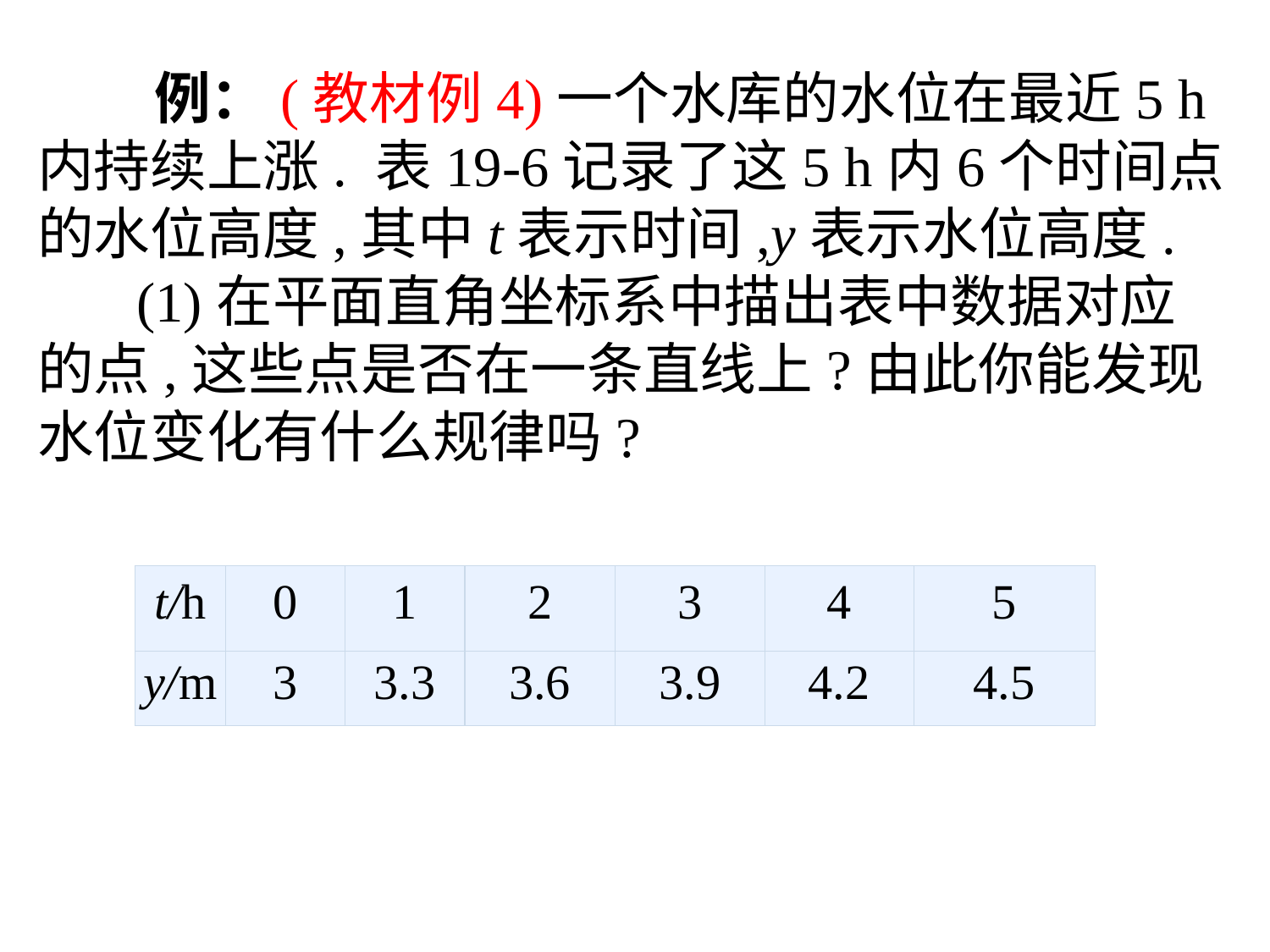

例：(教材例4)一个水库的水位在最近5 h内持续上涨. 表19-6记录了这5 h内6个时间点的水位高度,其中t表示时间,y表示水位高度.
       (1)在平面直角坐标系中描出表中数据对应的点,这些点是否在一条直线上?由此你能发现水位变化有什么规律吗?
| t/h | 0 | 1 | 2 | 3 | 4 | 5 |
| --- | --- | --- | --- | --- | --- | --- |
| y/m | 3 | 3.3 | 3.6 | 3.9 | 4.2 | 4.5 |